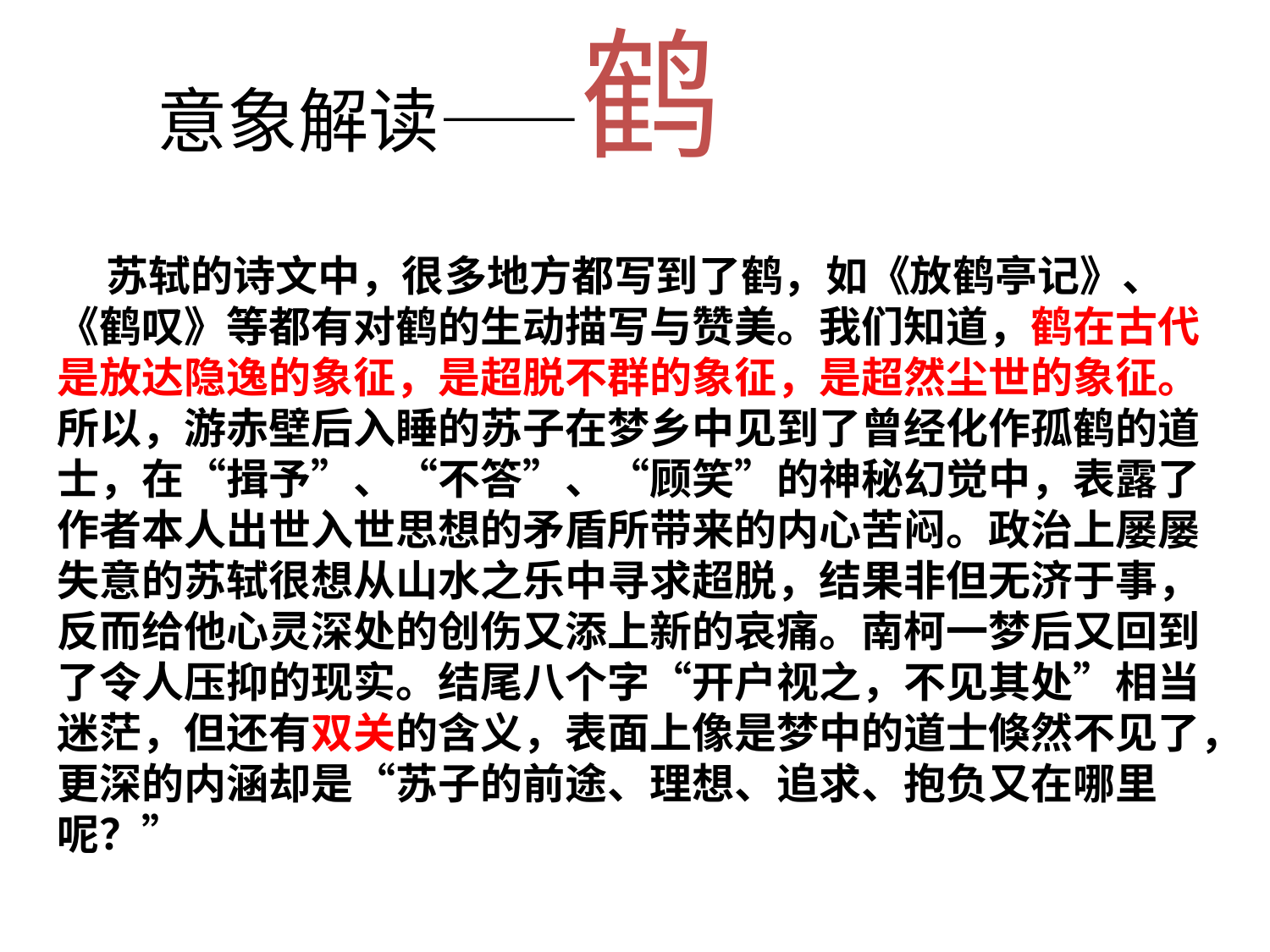

意象解读——鹤
    苏轼的诗文中，很多地方都写到了鹤，如《放鹤亭记》、《鹤叹》等都有对鹤的生动描写与赞美。我们知道，鹤在古代是放达隐逸的象征，是超脱不群的象征，是超然尘世的象征。所以，游赤壁后入睡的苏子在梦乡中见到了曾经化作孤鹤的道士，在“揖予”、“不答”、“顾笑”的神秘幻觉中，表露了作者本人出世入世思想的矛盾所带来的内心苦闷。政治上屡屡失意的苏轼很想从山水之乐中寻求超脱，结果非但无济于事，反而给他心灵深处的创伤又添上新的哀痛。南柯一梦后又回到了令人压抑的现实。结尾八个字“开户视之，不见其处”相当迷茫，但还有双关的含义，表面上像是梦中的道士倏然不见了，更深的内涵却是“苏子的前途、理想、追求、抱负又在哪里呢？”